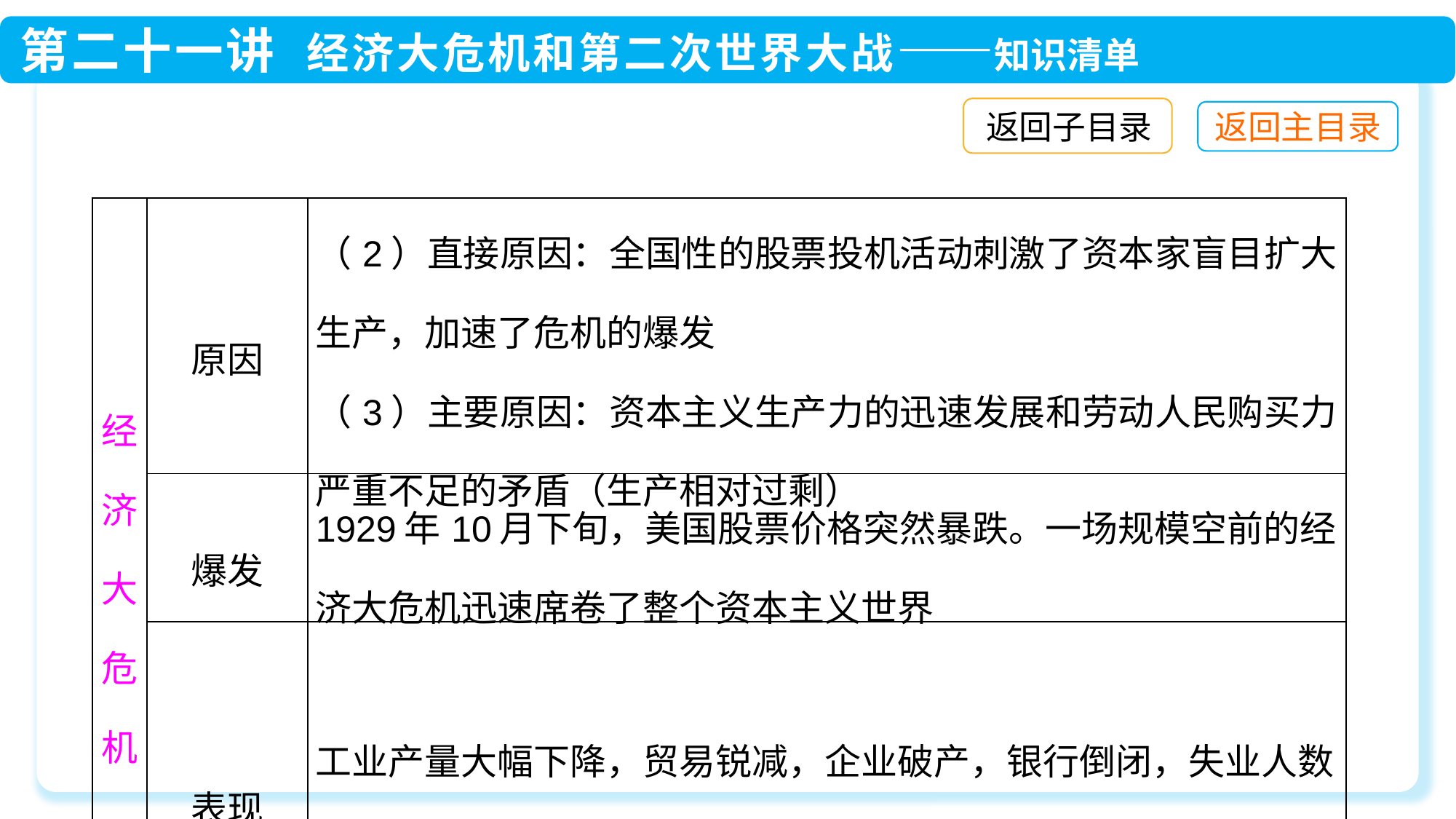

返回子目录
| 经济大危机 | 原因 | （2）直接原因：全国性的股票投机活动刺激了资本家盲目扩大生产，加速了危机的爆发 （3）主要原因：资本主义生产力的迅速发展和劳动人民购买力严重不足的矛盾（生产相对过剩） |
| --- | --- | --- |
|  | 爆发 | 1929年10月下旬，美国股票价格突然暴跌。一场规模空前的经济大危机迅速席卷了整个资本主义世界 |
|  | 表现 | 工业产量大幅下降，贸易锐减，企业破产，银行倒闭，失业人数剧增，大量商业被销毁 |